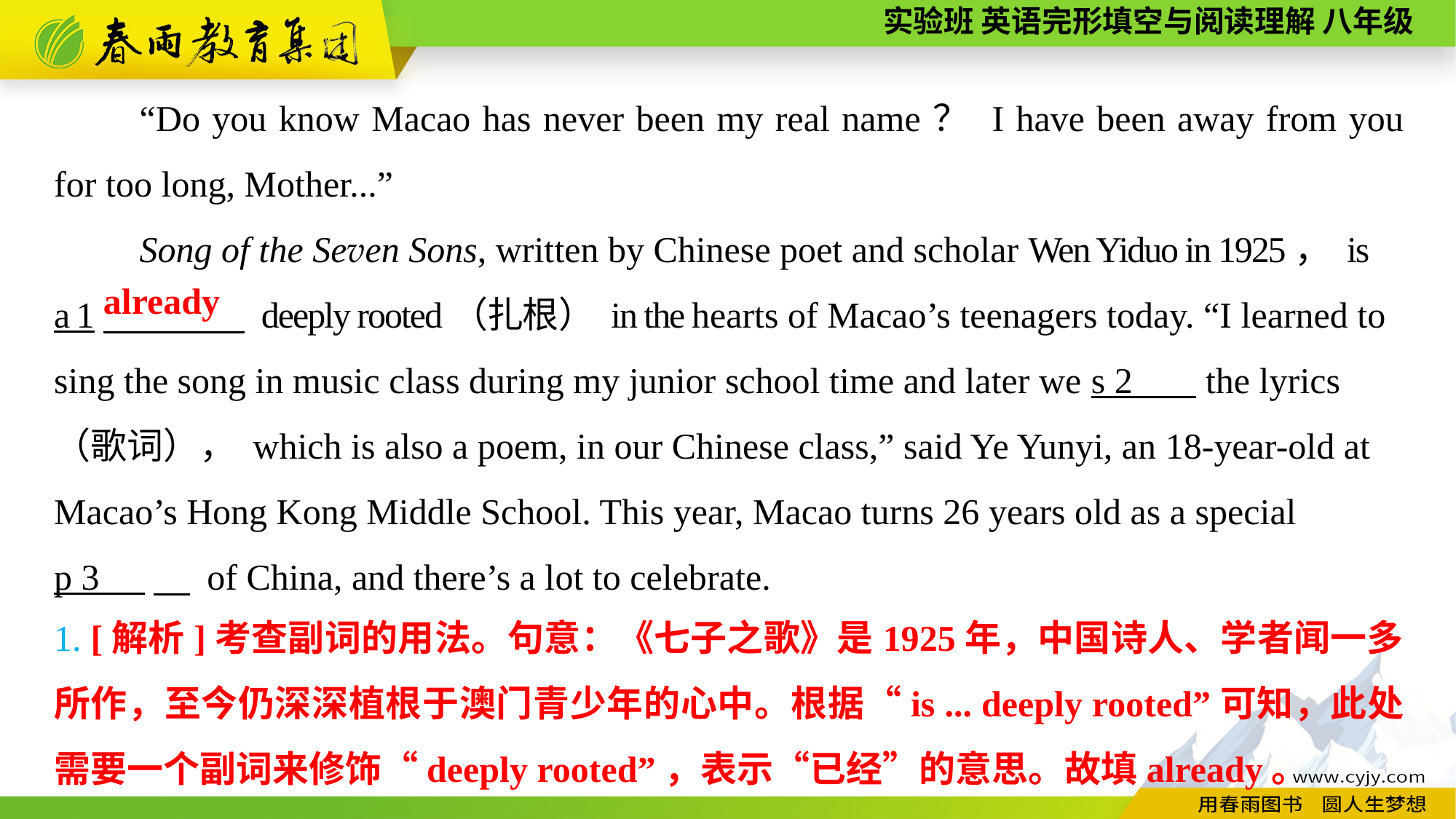

“Do you know Macao has never been my real name？ I have been away from you for too long, Mother...”
Song of the Seven Sons, written by Chinese poet and scholar Wen Yiduo in 1925， is
a 1　　　　 deeply rooted（扎根） in the hearts of Macao’s teenagers today. “I learned to sing the song in music class during my junior school time and later we s 2        the lyrics（歌词）， which is also a poem, in our Chinese class,” said Ye Yunyi, an 18-year-old at Macao’s Hong Kong Middle School. This year, Macao turns 26 years old as a special
p 3     　 of China, and there’s a lot to celebrate.
already
1. [解析]考查副词的用法。句意：《七子之歌》是1925年，中国诗人、学者闻一多所作，至今仍深深植根于澳门青少年的心中。根据“is ... deeply rooted”可知，此处需要一个副词来修饰“deeply rooted”，表示“已经”的意思。故填already。